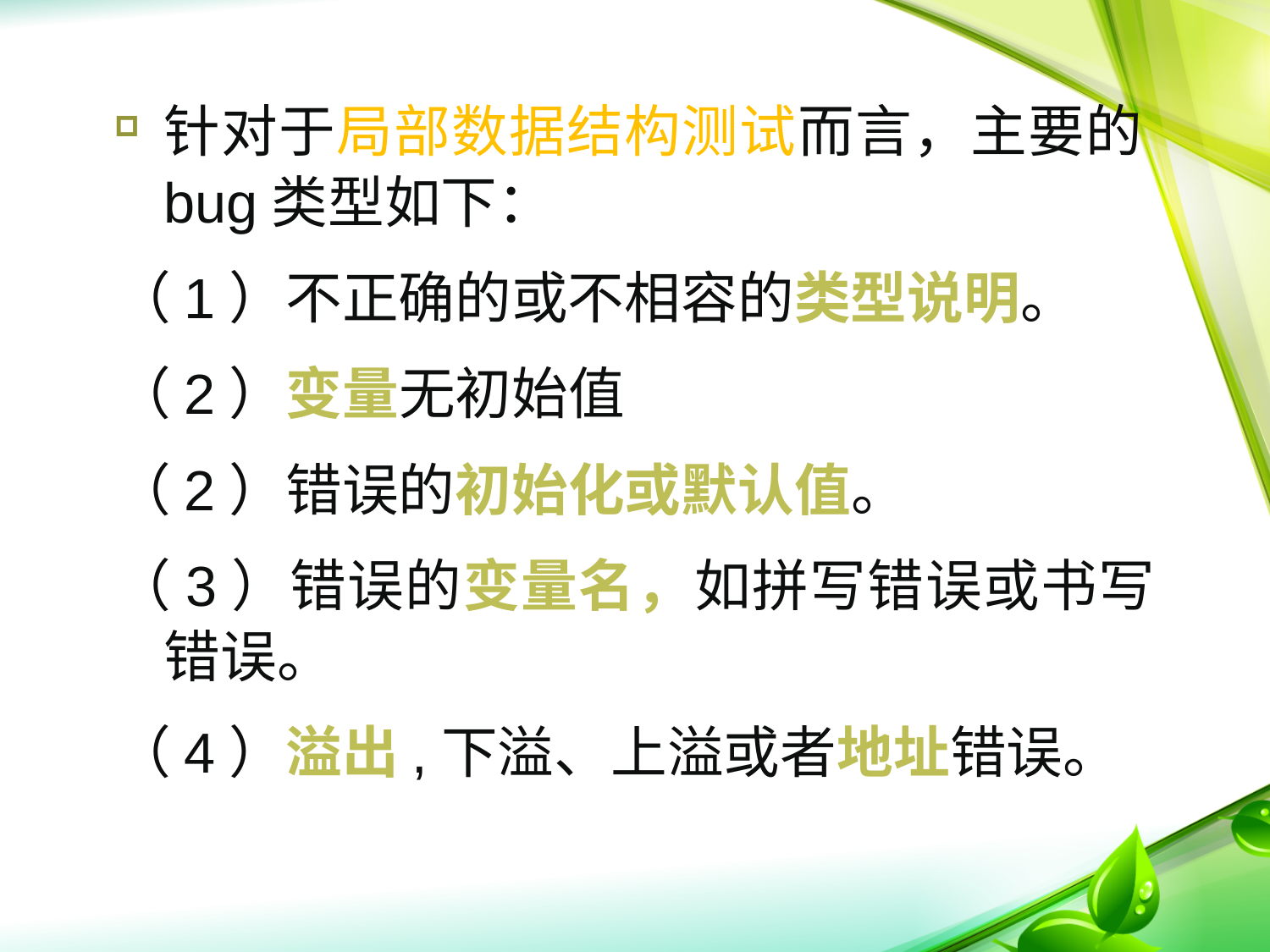

针对于局部数据结构测试而言，主要的bug类型如下：
（1）不正确的或不相容的类型说明。
（2）变量无初始值
（2）错误的初始化或默认值。
（3）错误的变量名，如拼写错误或书写错误。
（4）溢出,下溢、上溢或者地址错误。